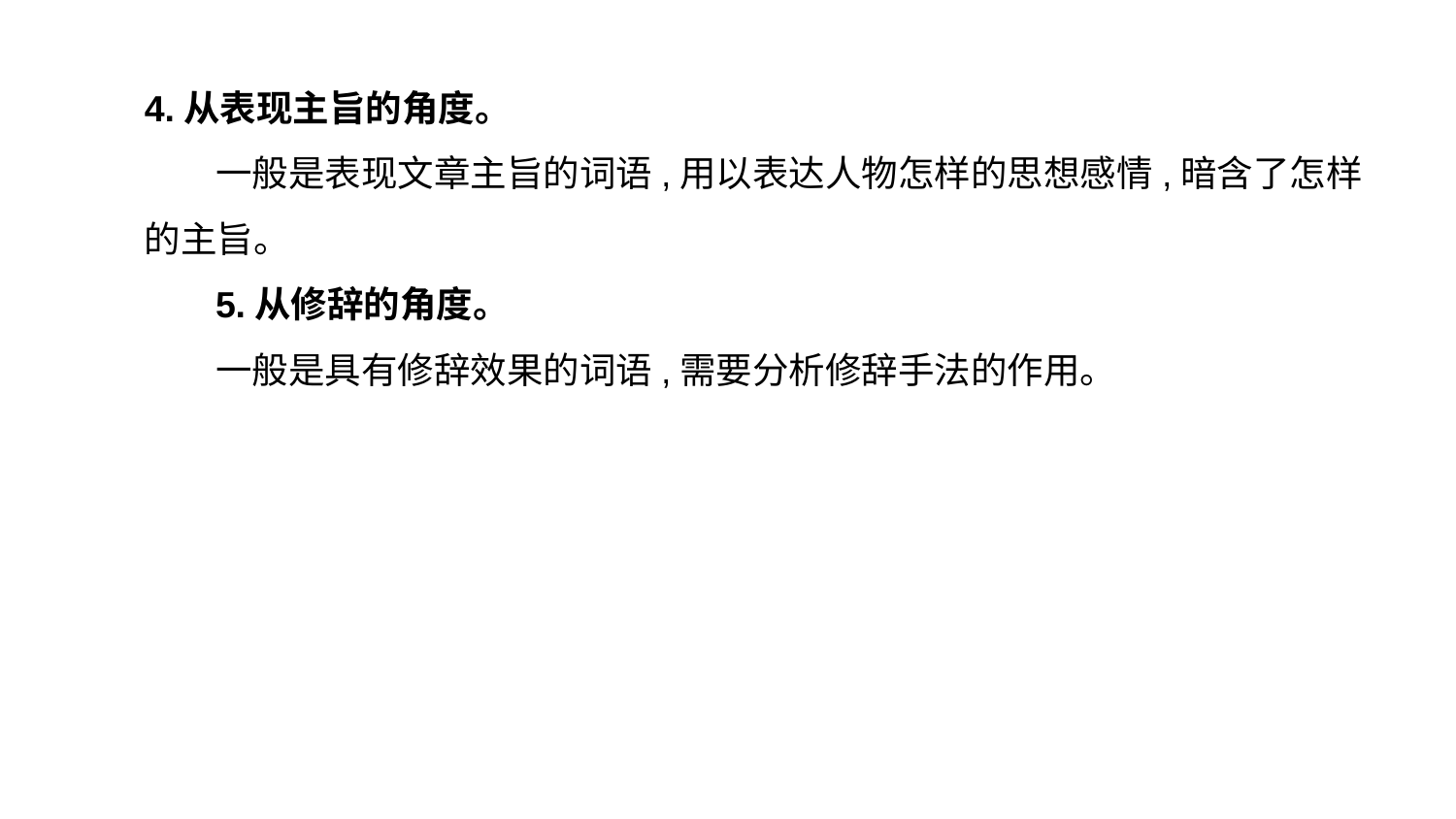

4.从表现主旨的角度。
一般是表现文章主旨的词语,用以表达人物怎样的思想感情,暗含了怎样的主旨。
5.从修辞的角度。
一般是具有修辞效果的词语,需要分析修辞手法的作用。